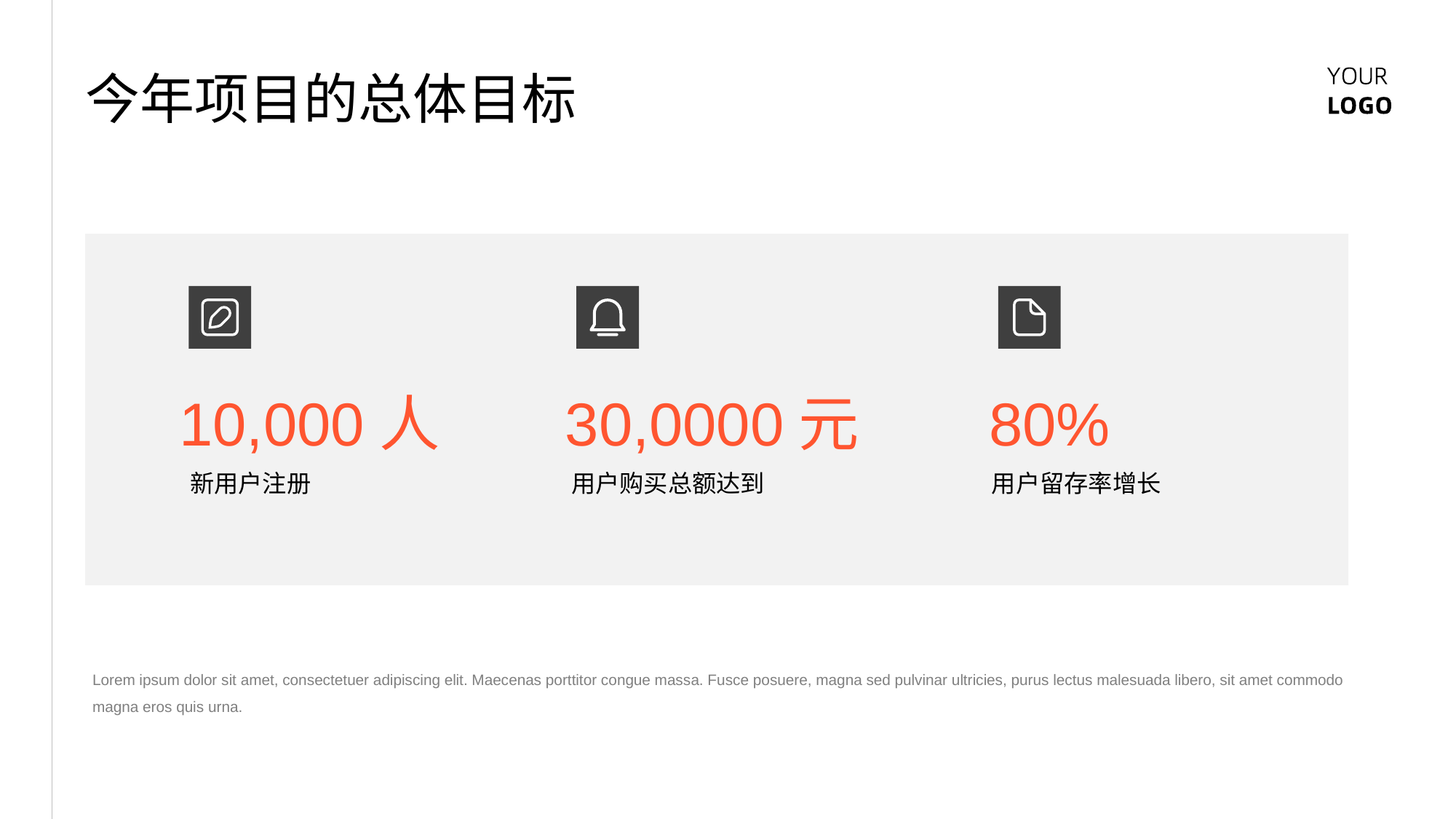

今年项目的总体目标

10,000人
30,0000元
80%
新用户注册
用户购买总额达到
用户留存率增长
Lorem ipsum dolor sit amet, consectetuer adipiscing elit. Maecenas porttitor congue massa. Fusce posuere, magna sed pulvinar ultricies, purus lectus malesuada libero, sit amet commodo magna eros quis urna.